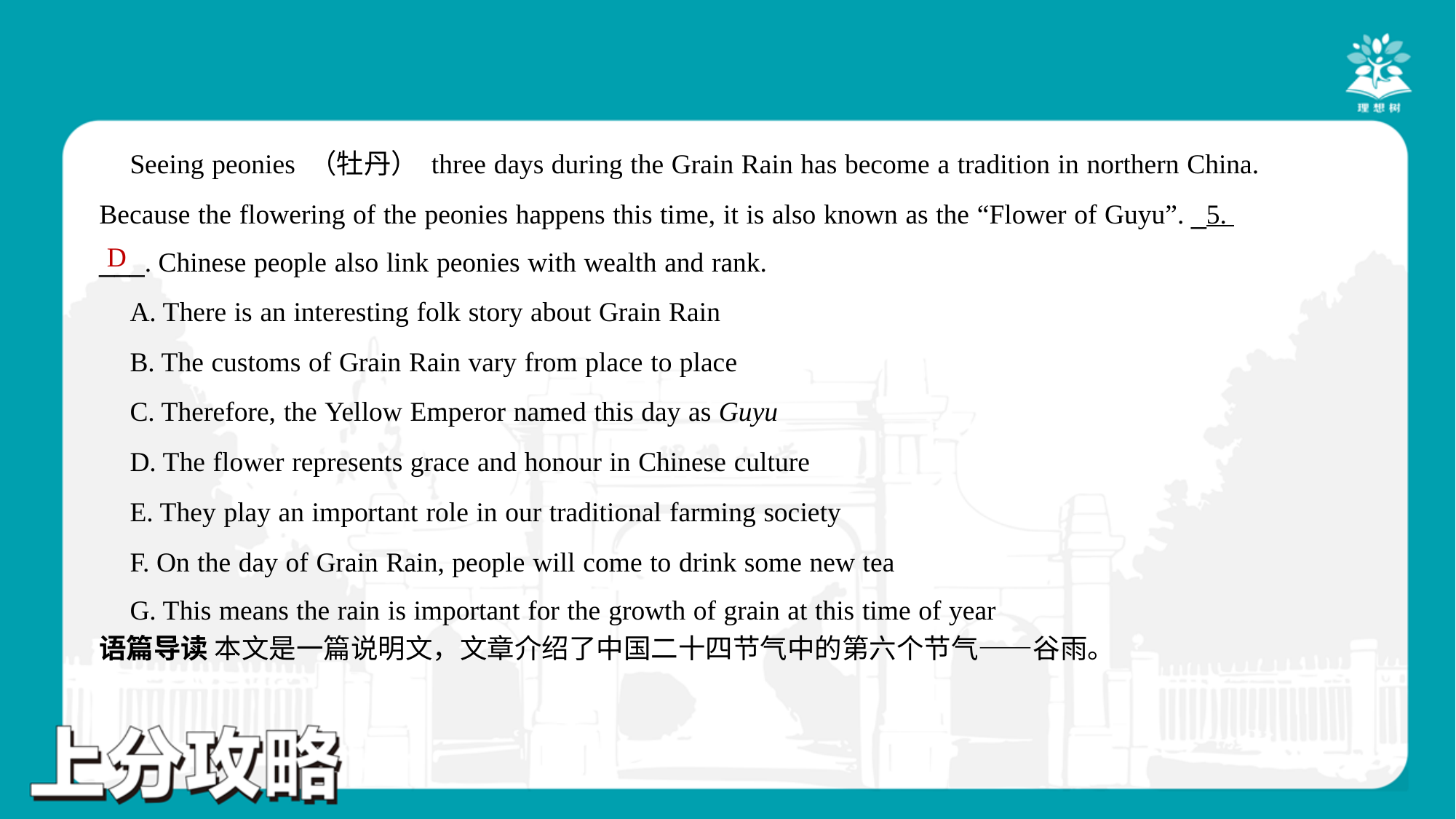

Seeing peonies （牡丹） three days during the Grain Rain has become a tradition in northern China.
Because the flowering of the peonies happens this time, it is also known as the “Flower of Guyu”. _5.
___. Chinese people also link peonies with wealth and rank.#4.1
D
    A. There is an interesting folk story about Grain Rain
    B. The customs of Grain Rain vary from place to place
    C. Therefore, the Yellow Emperor named this day as Guyu
    D. The flower represents grace and honour in Chinese culture
    E. They play an important role in our traditional farming society
    F. On the day of Grain Rain, people will come to drink some new tea
    G. This means the rain is important for the growth of grain at this time of year#7
语篇导读 本文是一篇说明文，文章介绍了中国二十四节气中的第六个节气——谷雨。